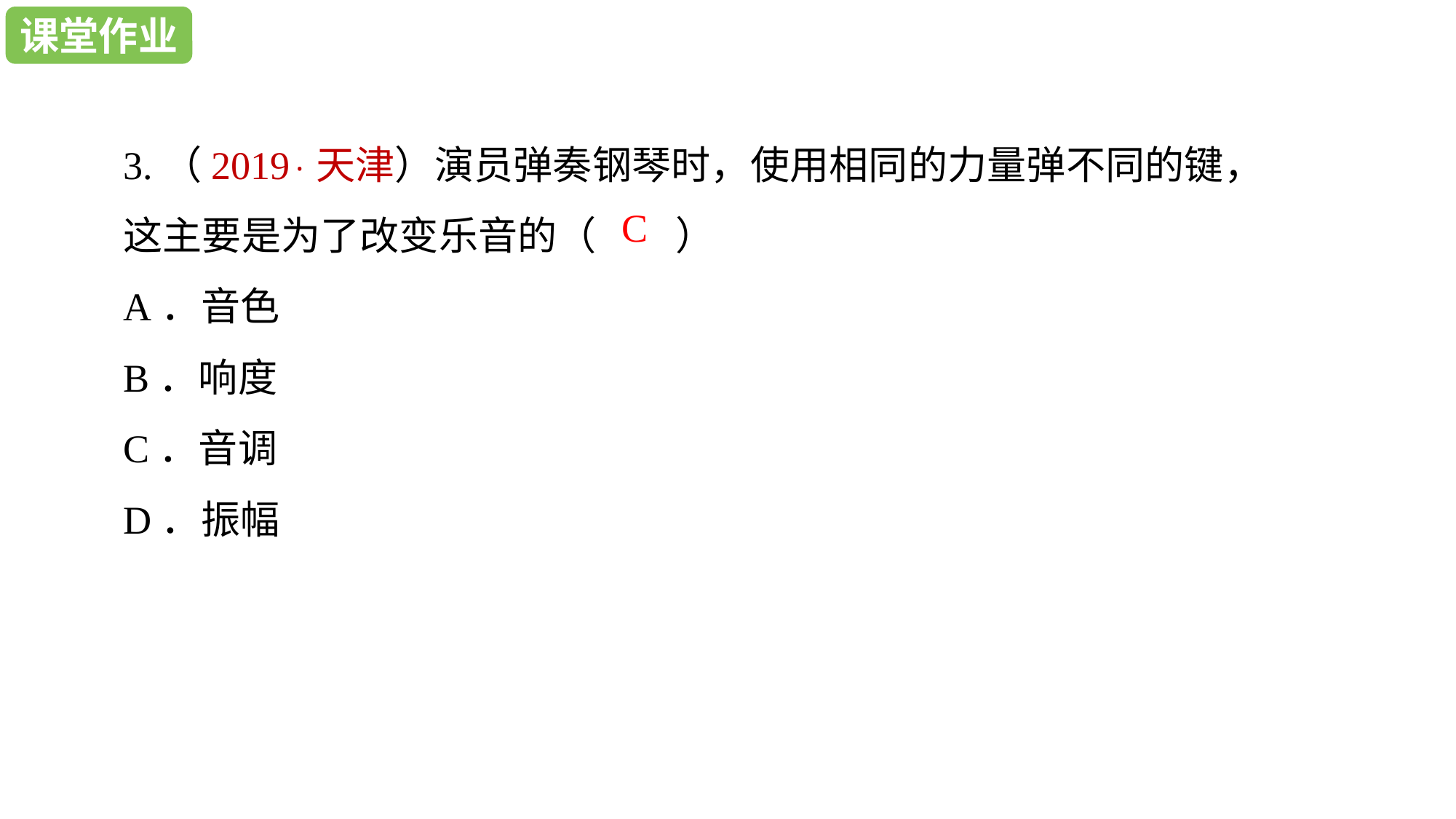

课堂作业
课堂作业
3.（2019·天津）演员弹奏钢琴时，使用相同的力量弹不同的键，这主要是为了改变乐音的（　　）
A．音色
B．响度
C．音调
D．振幅
C